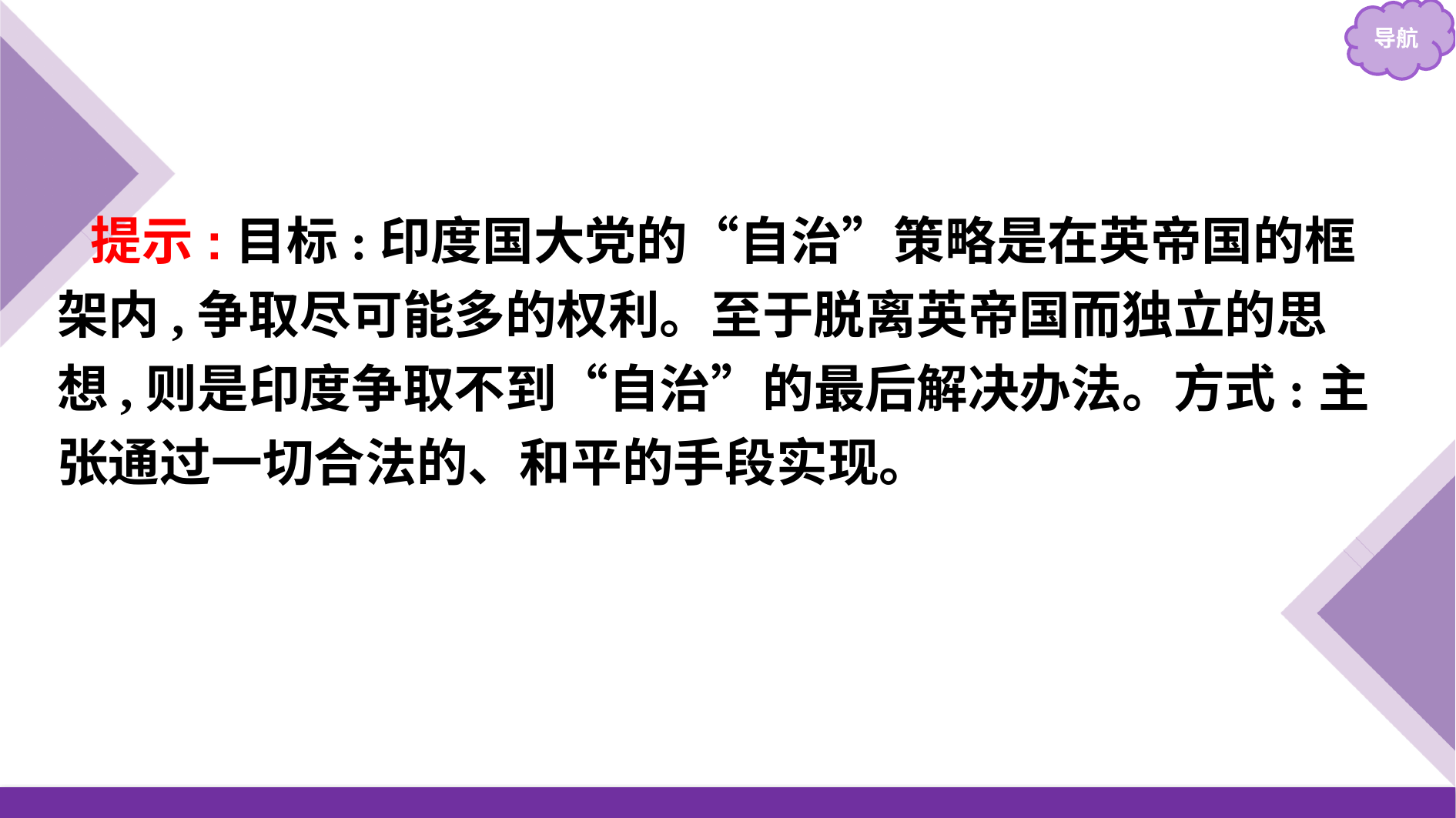

提示:目标:印度国大党的“自治”策略是在英帝国的框架内,争取尽可能多的权利。至于脱离英帝国而独立的思想,则是印度争取不到“自治”的最后解决办法。方式:主张通过一切合法的、和平的手段实现。